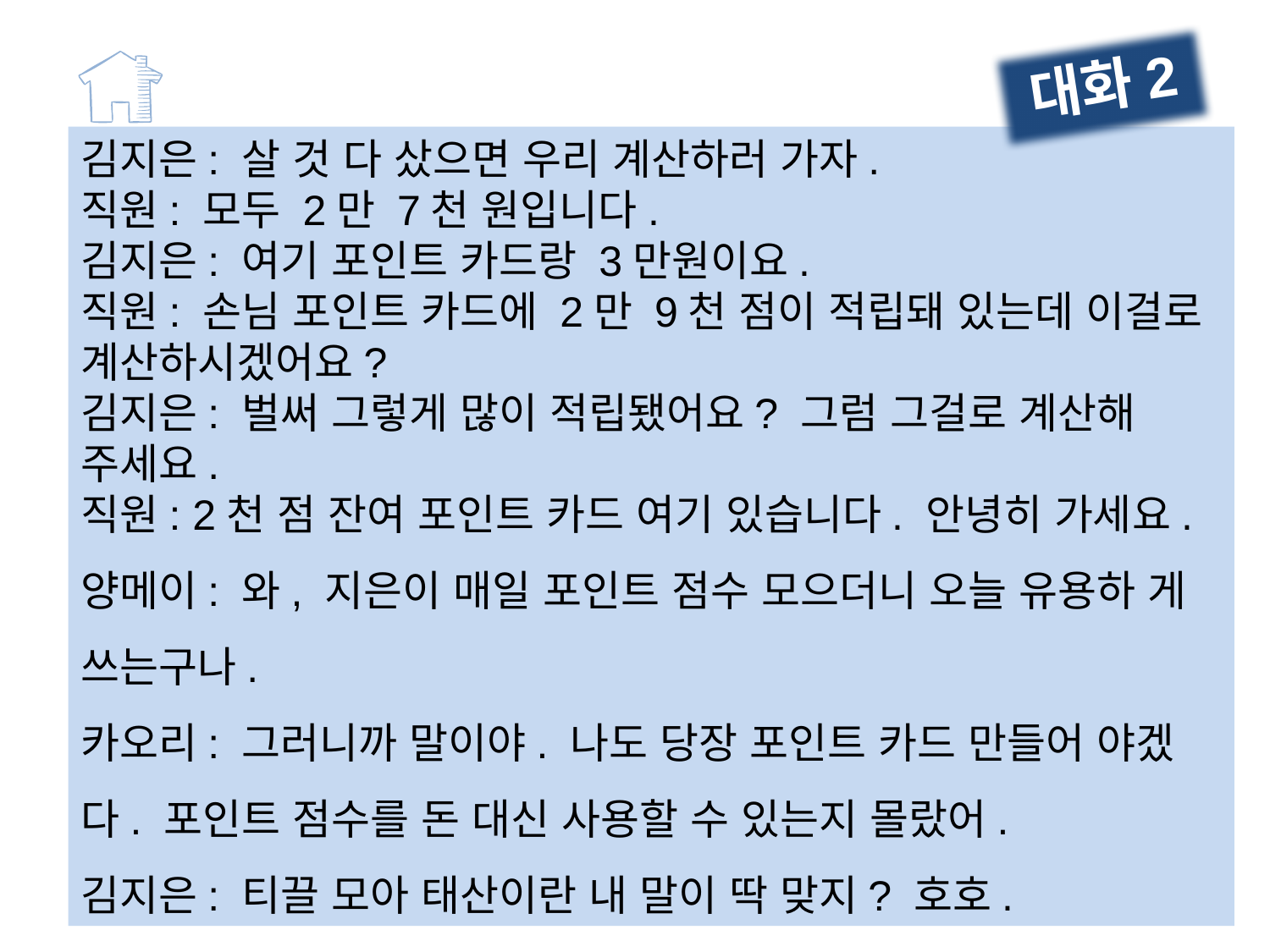

대화2

김지은: 살 것 다 샀으면 우리 계산하러 가자.
직원: 모두 2만 7천 원입니다.
김지은: 여기 포인트 카드랑 3만원이요.
직원: 손님 포인트 카드에 2만 9천 점이 적립돼 있는데 이걸로 계산하시겠어요?
김지은: 벌써 그렇게 많이 적립됐어요? 그럼 그걸로 계산해 주세요.
직원: 2천 점 잔여 포인트 카드 여기 있습니다. 안녕히 가세요.
양메이: 와, 지은이 매일 포인트 점수 모으더니 오늘 유용하 게  쓰는구나.
카오리: 그러니까 말이야. 나도 당장 포인트 카드 만들어 야겠다. 포인트 점수를 돈 대신 사용할 수 있는지 몰랐어.
김지은: 티끌 모아 태산이란 내 말이 딱 맞지? 호호.